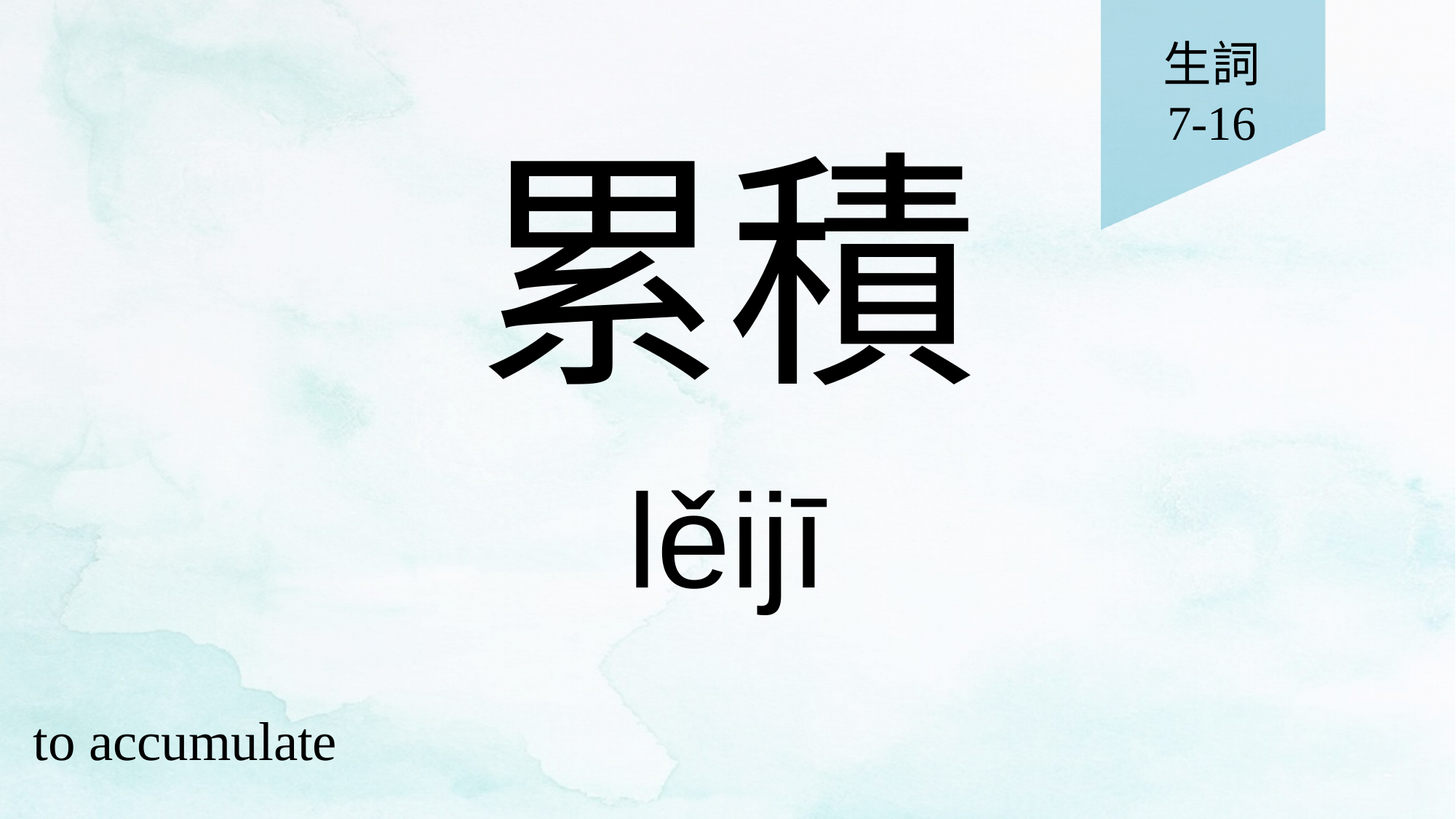

生詞
7-16
# 累積
lěijī
to accumulate